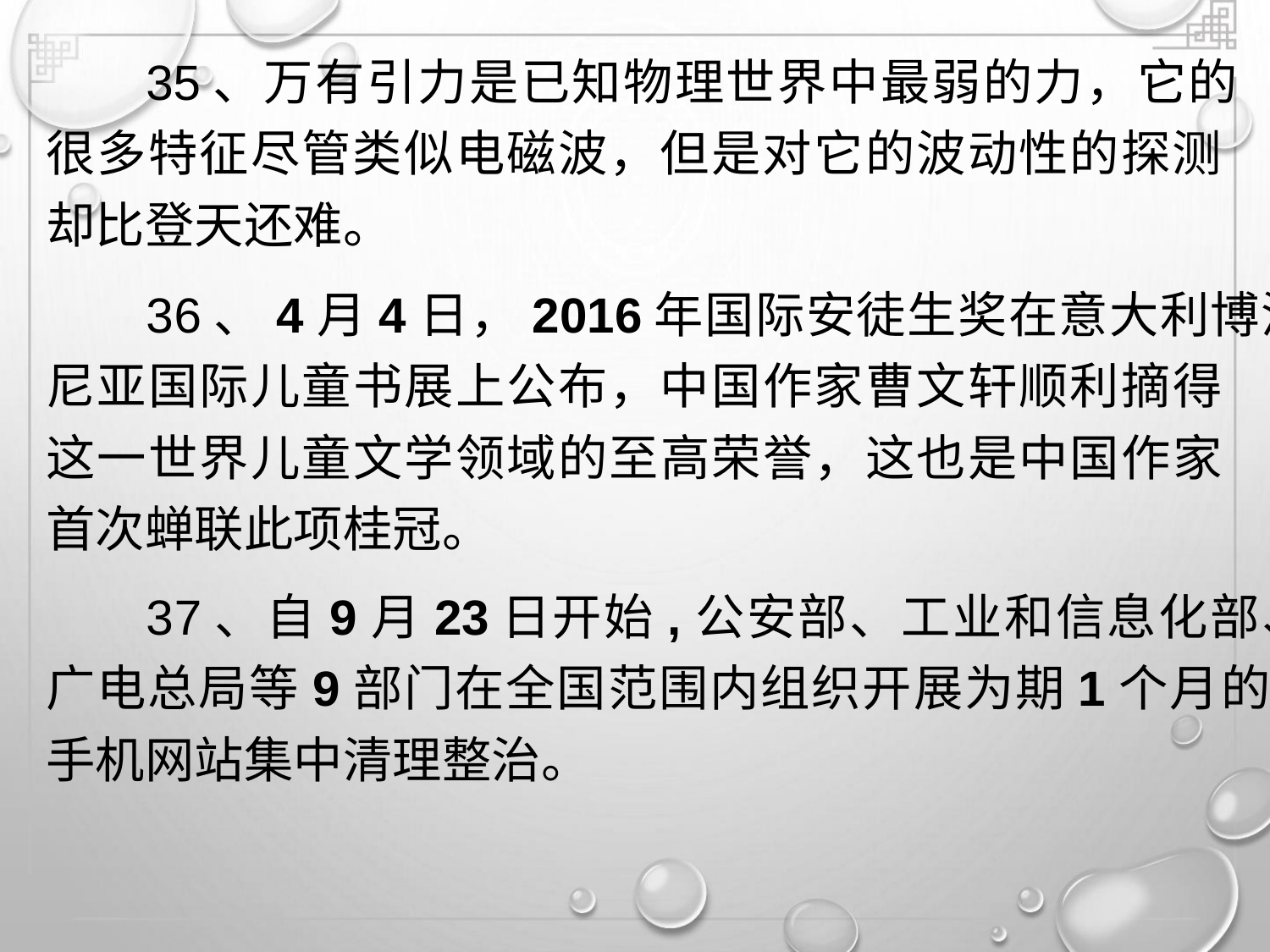

35、万有引力是已知物理世界中最弱的力，它的
很多特征尽管类似电磁波，但是对它的波动性的探测
却比登天还难。
36、4月4日，2016年国际安徒生奖在意大利博洛
尼亚国际儿童书展上公布，中国作家曹文轩顺利摘得
这一世界儿童文学领域的至高荣誉，这也是中国作家
首次蝉联此项桂冠。
37、自9月23日开始,公安部、工业和信息化部、
广电总局等9部门在全国范围内组织开展为期1个月的
手机网站集中清理整治。